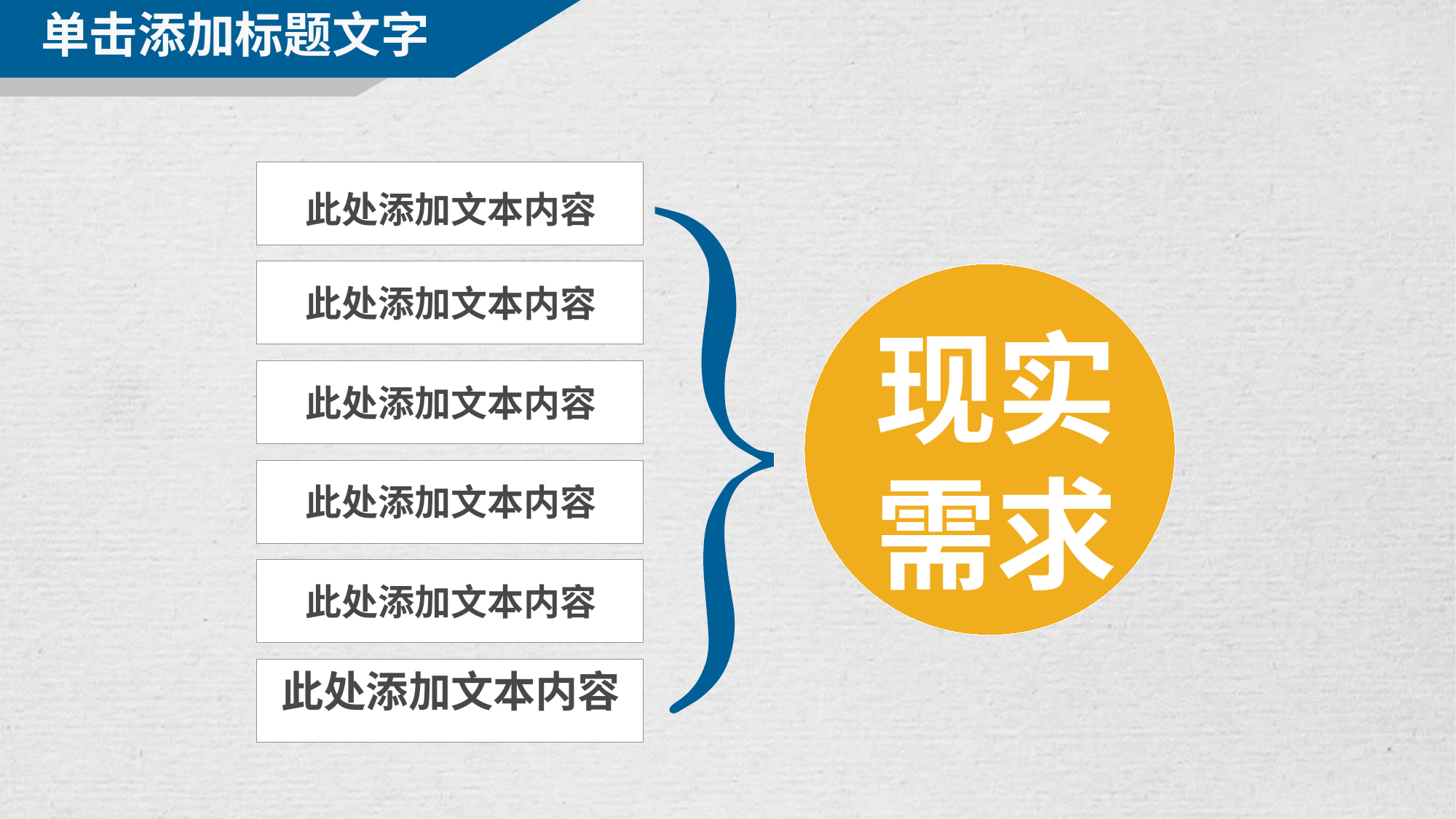

单击添加标题文字

此处添加文本内容

此处添加文本内容

现实需求

此处添加文本内容

此处添加文本内容

此处添加文本内容

此处添加文本内容